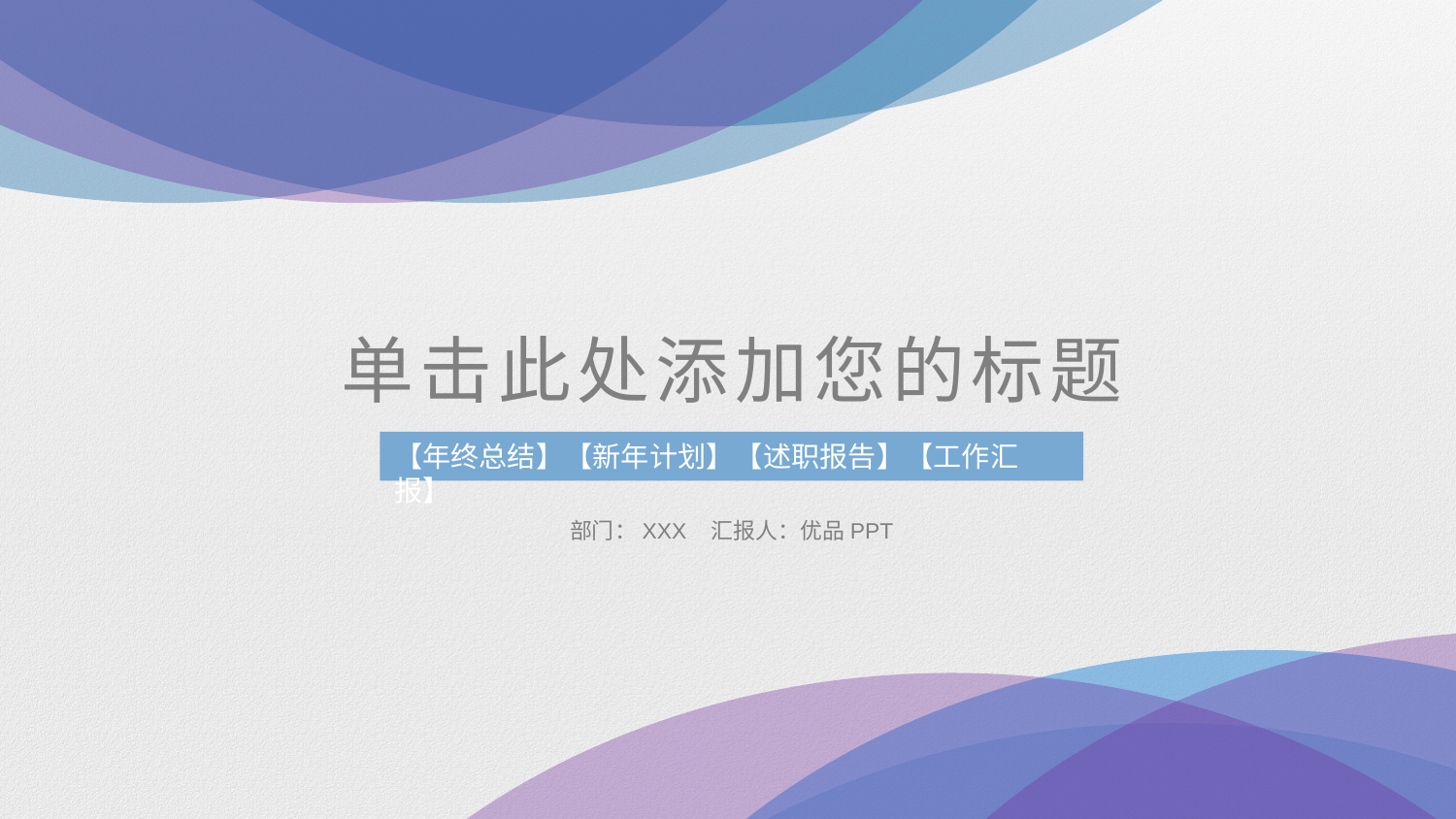

单击此处添加您的标题

【年终总结】【新年计划】【述职报告】【工作汇报】
部门：XXX   汇报人：优品PPT